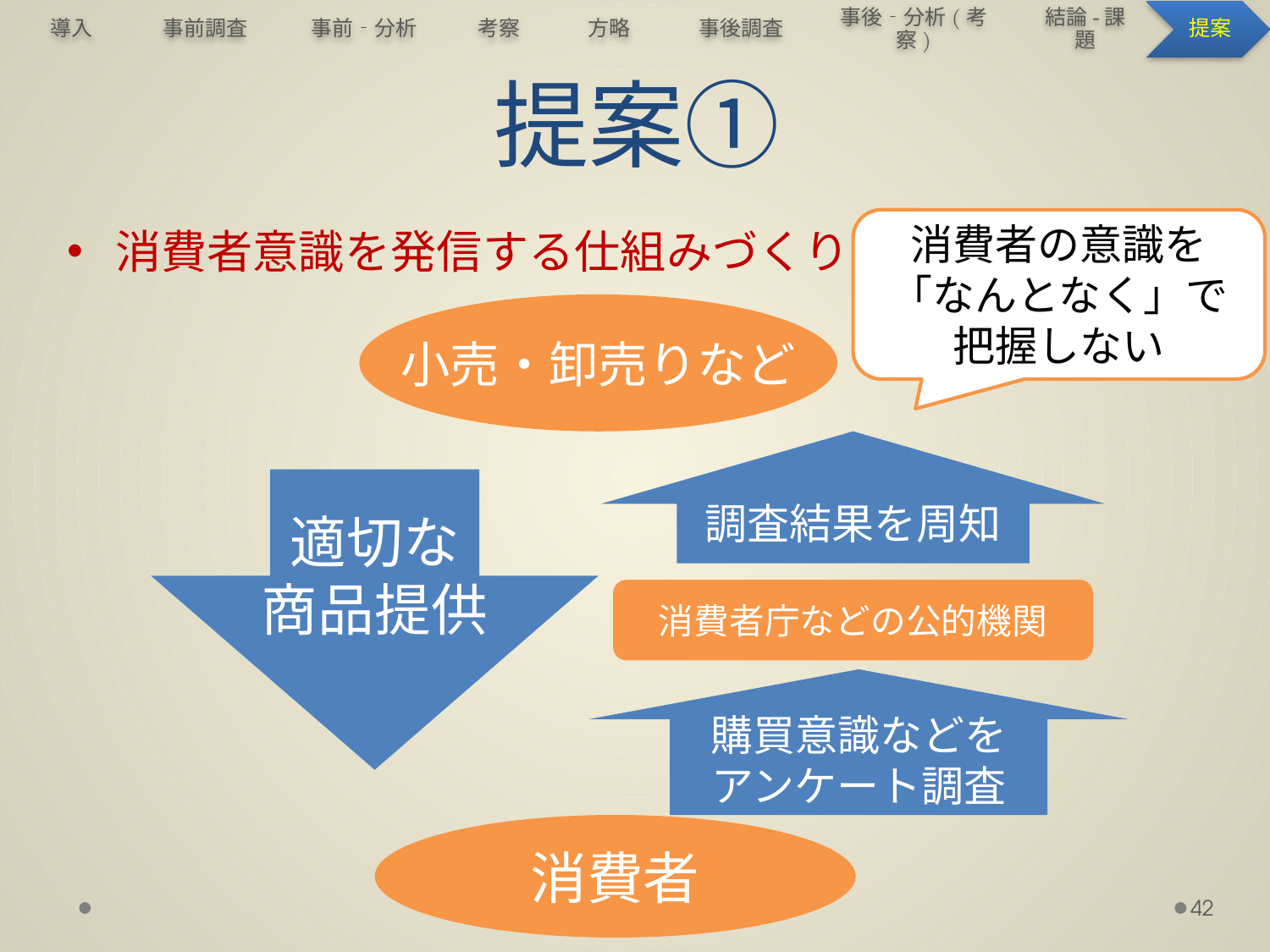

導入
事前調査
事前‐分析
考察
方略
事後調査
事後‐分析(考察)
結論-課題
提案
# 提案①
消費者の意識を「なんとなく」で把握しない
消費者意識を発信する仕組みづくり

小売・卸売りなど
調査結果を周知
適切な
商品提供
消費者庁などの公的機関
購買意識などを
アンケート調査
消費者
42